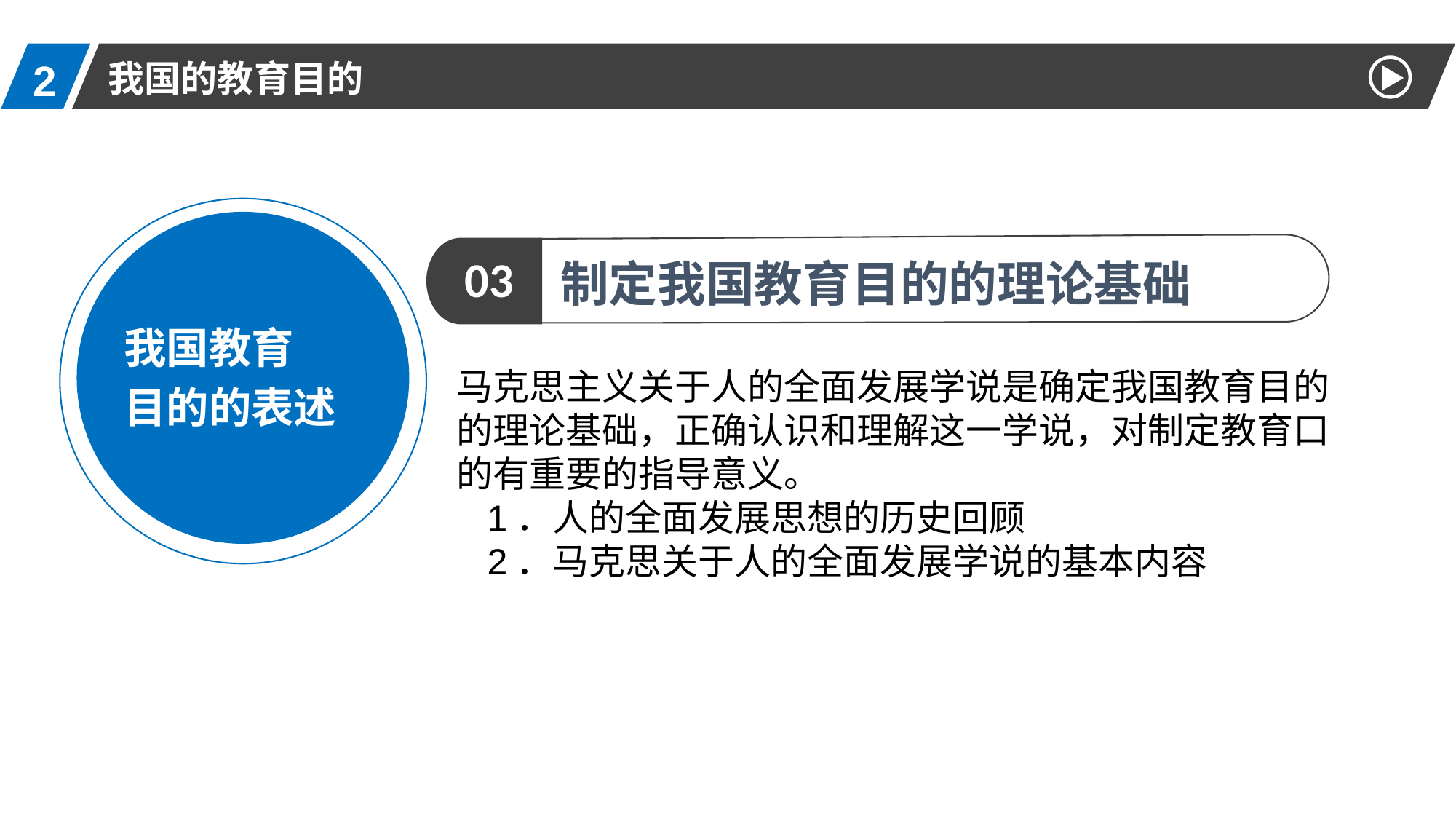

2
我国的教育目的

我国教育
目的的表述

03
制定我国教育目的的理论基础
马克思主义关于人的全面发展学说是确定我国教育目的的理论基础，正确认识和理解这一学说，对制定教育口的有重要的指导意义。
   1．人的全面发展思想的历史回顾
   2．马克思关于人的全面发展学说的基本内容